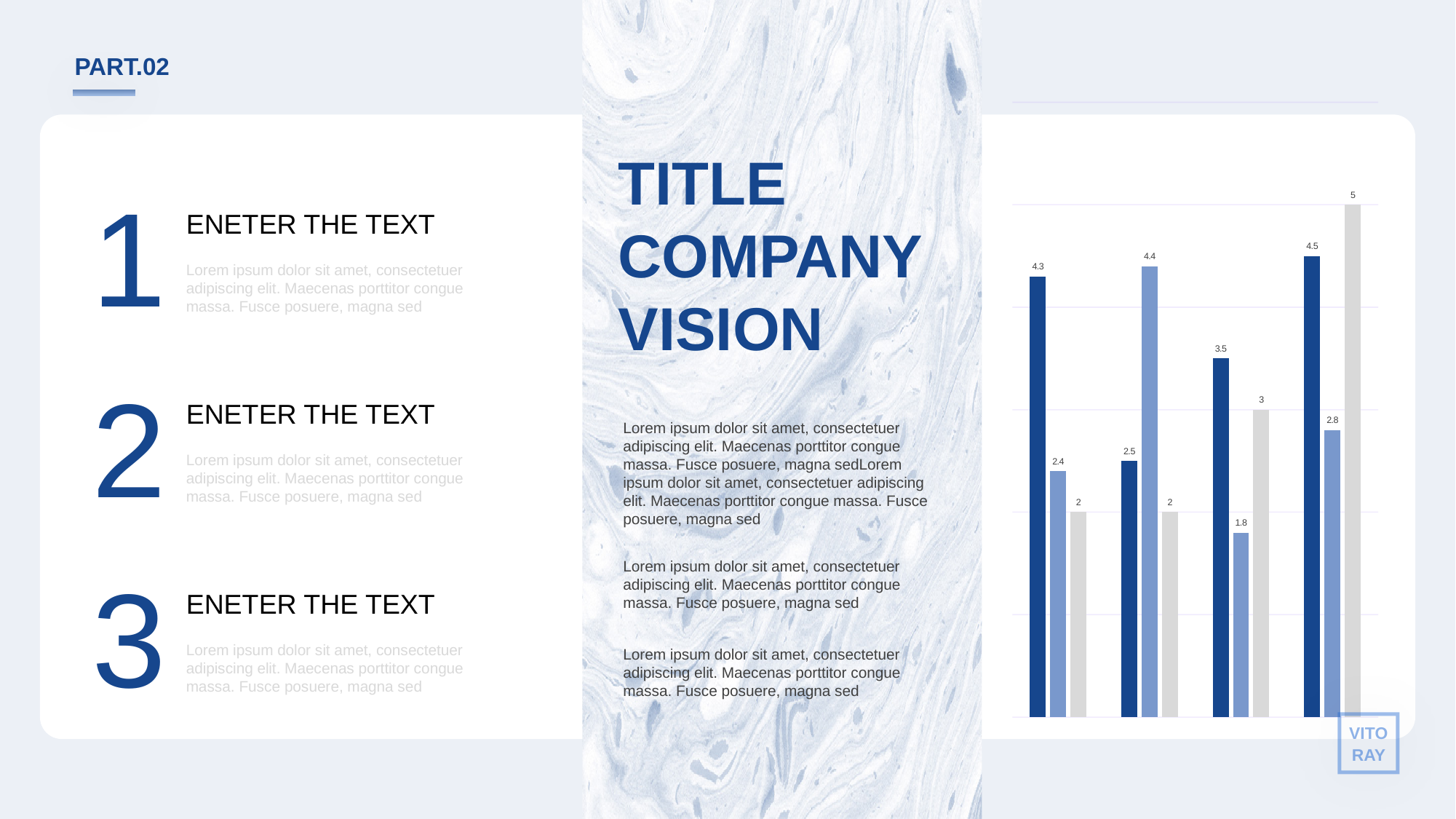

PART.02

### Chart

| Category | 系列 1 | 系列 2 | 系列 3 |
|---|---|---|---|
| 类别 1 | 4.3 | 2.4 | 2.0 |
| 类别 2 | 2.5 | 4.4 | 2.0 |
| 类别 3 | 3.5 | 1.8 | 3.0 |
| 类别 4 | 4.5 | 2.8 | 5.0 |

TITLE COMPANY
VISION
1
ENETER THE TEXT
Lorem ipsum dolor sit amet, consectetuer adipiscing elit. Maecenas porttitor congue massa. Fusce posuere, magna sed
2
ENETER THE TEXT
Lorem ipsum dolor sit amet, consectetuer adipiscing elit. Maecenas porttitor congue massa. Fusce posuere, magna sed
Lorem ipsum dolor sit amet, consectetuer adipiscing elit. Maecenas porttitor congue massa. Fusce posuere, magna sedLorem ipsum dolor sit amet, consectetuer adipiscing elit. Maecenas porttitor congue massa. Fusce posuere, magna sed

Lorem ipsum dolor sit amet, consectetuer adipiscing elit. Maecenas porttitor congue massa. Fusce posuere, magna sed
Lorem ipsum dolor sit amet, consectetuer adipiscing elit. Maecenas porttitor congue massa. Fusce posuere, magna sed
3
ENETER THE TEXT
Lorem ipsum dolor sit amet, consectetuer adipiscing elit. Maecenas porttitor congue massa. Fusce posuere, magna sed

VITO
RAY